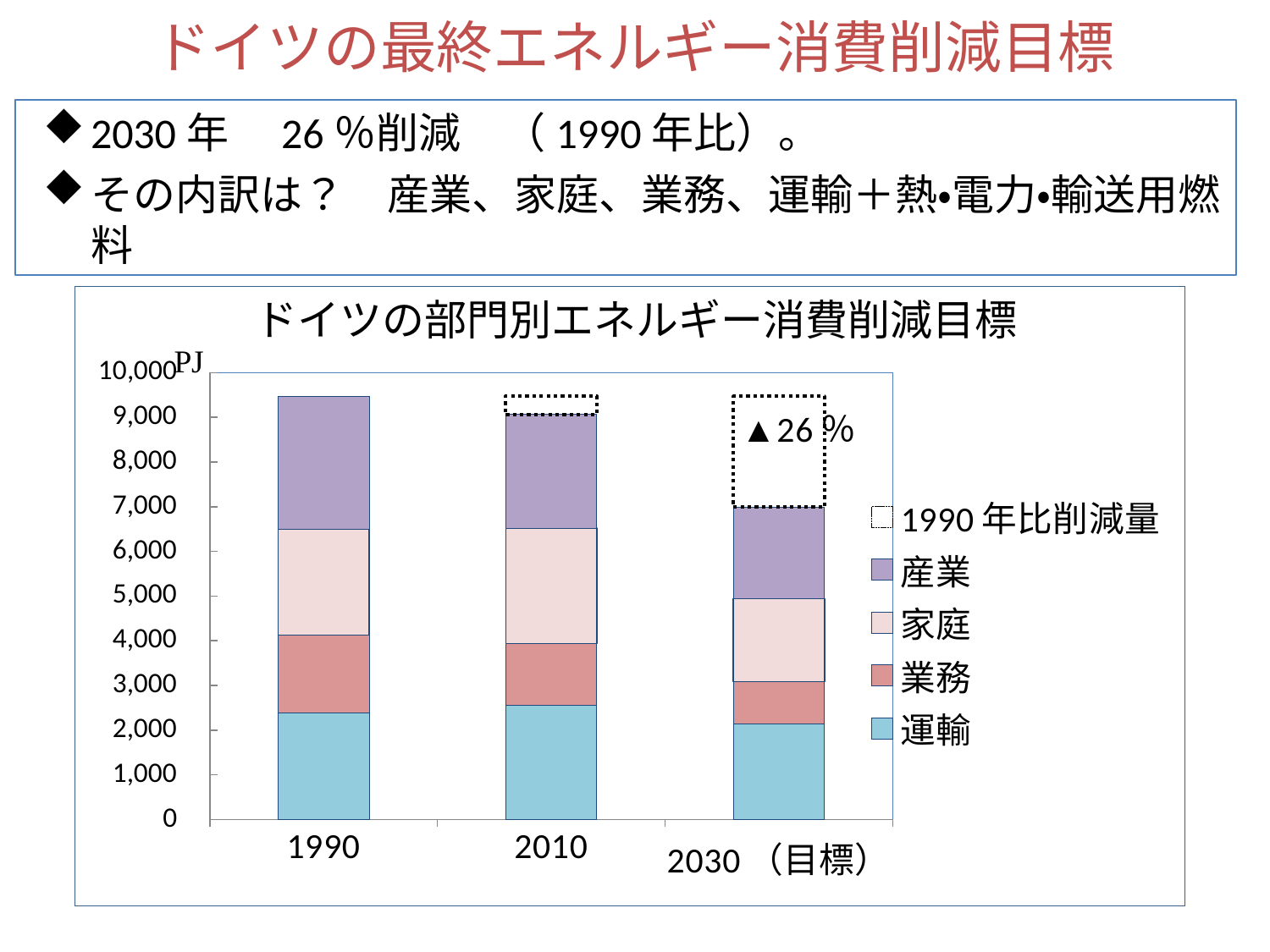

ドイツの最終エネルギー消費削減目標
2030年　26％削減　（1990年比）。
その内訳は？　産業、家庭、業務、運輸＋熱・電力・輸送用燃料

### Chart

| Category | 運輸 | 業務 | 家庭 | 産業 | 1990年比削減量 |
|---|---|---|---|---|---|
| 1990 | 2378.814000000001 | 1749.0 | 2367.454 | 2976.991000000001 | None |
| 2010 | 2557.0 | 1379.0 | 2583.0 | 2542.0 | 411.259 |
| 2030（目標） | 2148.6 | 934.6 | 1858.5 | 2048.0 | 2482.559 |